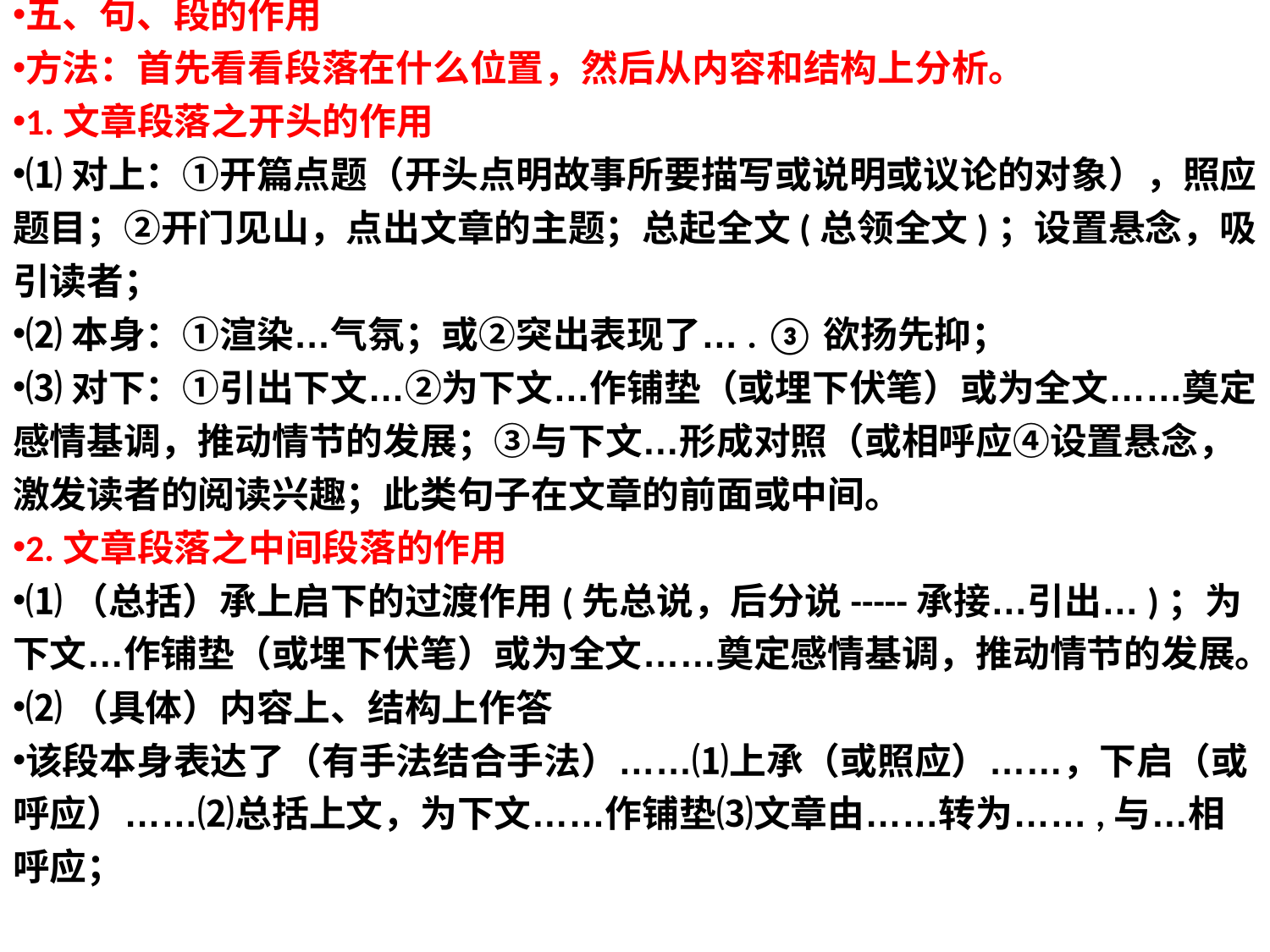

五、句、段的作用
方法：首先看看段落在什么位置，然后从内容和结构上分析。
1.文章段落之开头的作用
⑴对上：①开篇点题（开头点明故事所要描写或说明或议论的对象），照应题目；②开门见山，点出文章的主题；总起全文(总领全文)；设置悬念，吸引读者；
⑵本身：①渲染…气氛；或②突出表现了…. ③欲扬先抑；
⑶对下：①引出下文…②为下文…作铺垫（或埋下伏笔）或为全文……奠定感情基调，推动情节的发展；③与下文…形成对照（或相呼应④设置悬念，激发读者的阅读兴趣；此类句子在文章的前面或中间。
2.文章段落之中间段落的作用
⑴（总括）承上启下的过渡作用(先总说，后分说-----承接…引出…)；为下文…作铺垫（或埋下伏笔）或为全文……奠定感情基调，推动情节的发展。
⑵（具体）内容上、结构上作答
该段本身表达了（有手法结合手法）……⑴上承（或照应）……，下启（或呼应）……⑵总括上文，为下文……作铺垫⑶文章由……转为……,与…相呼应；

#